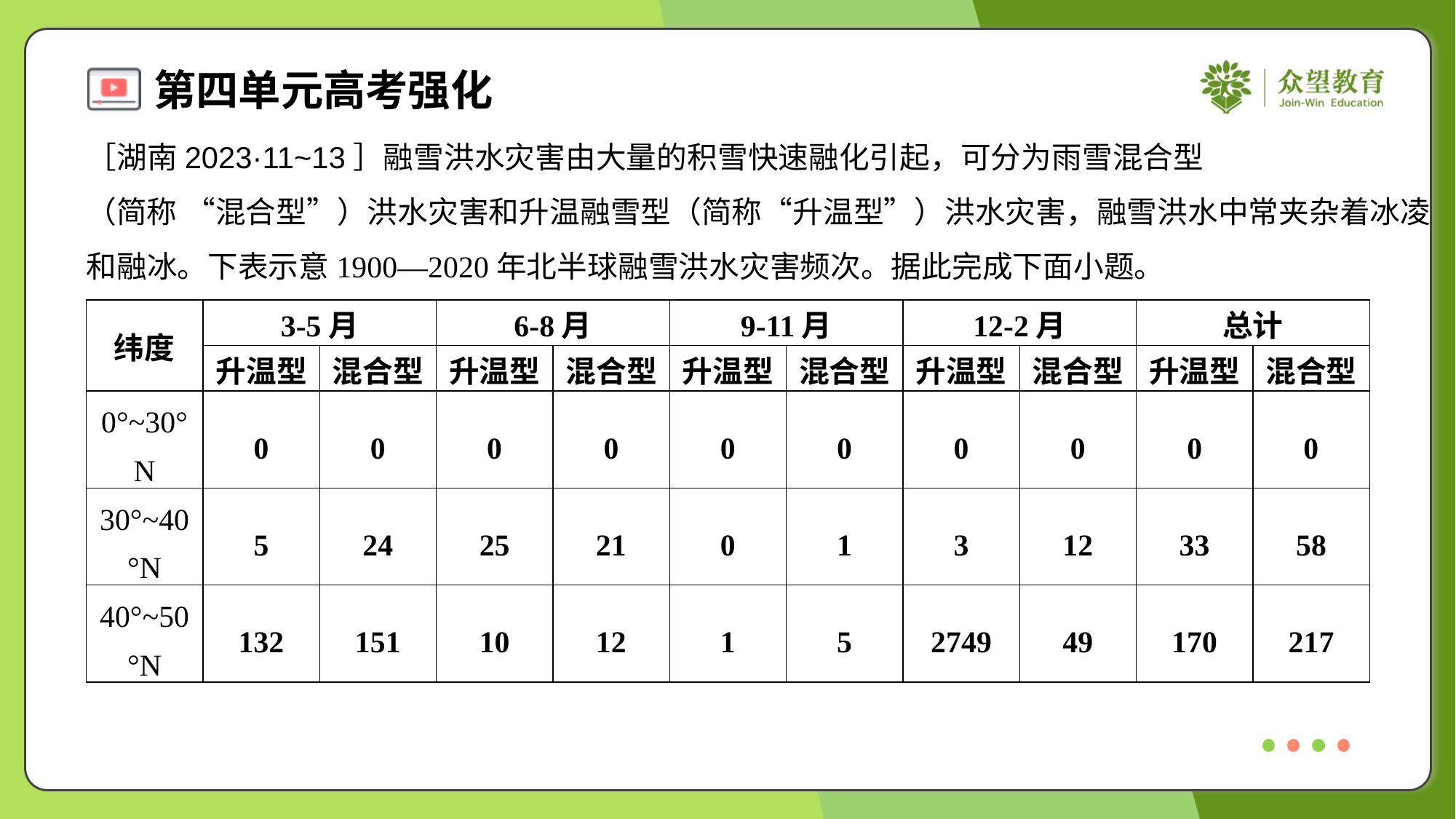

［湖南2023·11~13］融雪洪水灾害由大量的积雪快速融化引起，可分为雨雪混合型
（简称 “混合型”）洪水灾害和升温融雪型（简称“升温型”）洪水灾害，融雪洪水中常夹杂着冰凌
和融冰。下表示意1900—2020年北半球融雪洪水灾害频次。据此完成下面小题。
| 纬度 | 3-5月 |  | 6-8月 |  | 9-11月 |  | 12-2月 |  | 总计 |  |
| --- | --- | --- | --- | --- | --- | --- | --- | --- | --- | --- |
|  | 升温型 | 混合型 | 升温型 | 混合型 | 升温型 | 混合型 | 升温型 | 混合型 | 升温型 | 混合型 |
| 0°~30°N | 0 | 0 | 0 | 0 | 0 | 0 | 0 | 0 | 0 | 0 |
| 30°~40°N | 5 | 24 | 25 | 21 | 0 | 1 | 3 | 12 | 33 | 58 |
| 40°~50°N | 132 | 151 | 10 | 12 | 1 | 5 | 2749 | 49 | 170 | 217 |